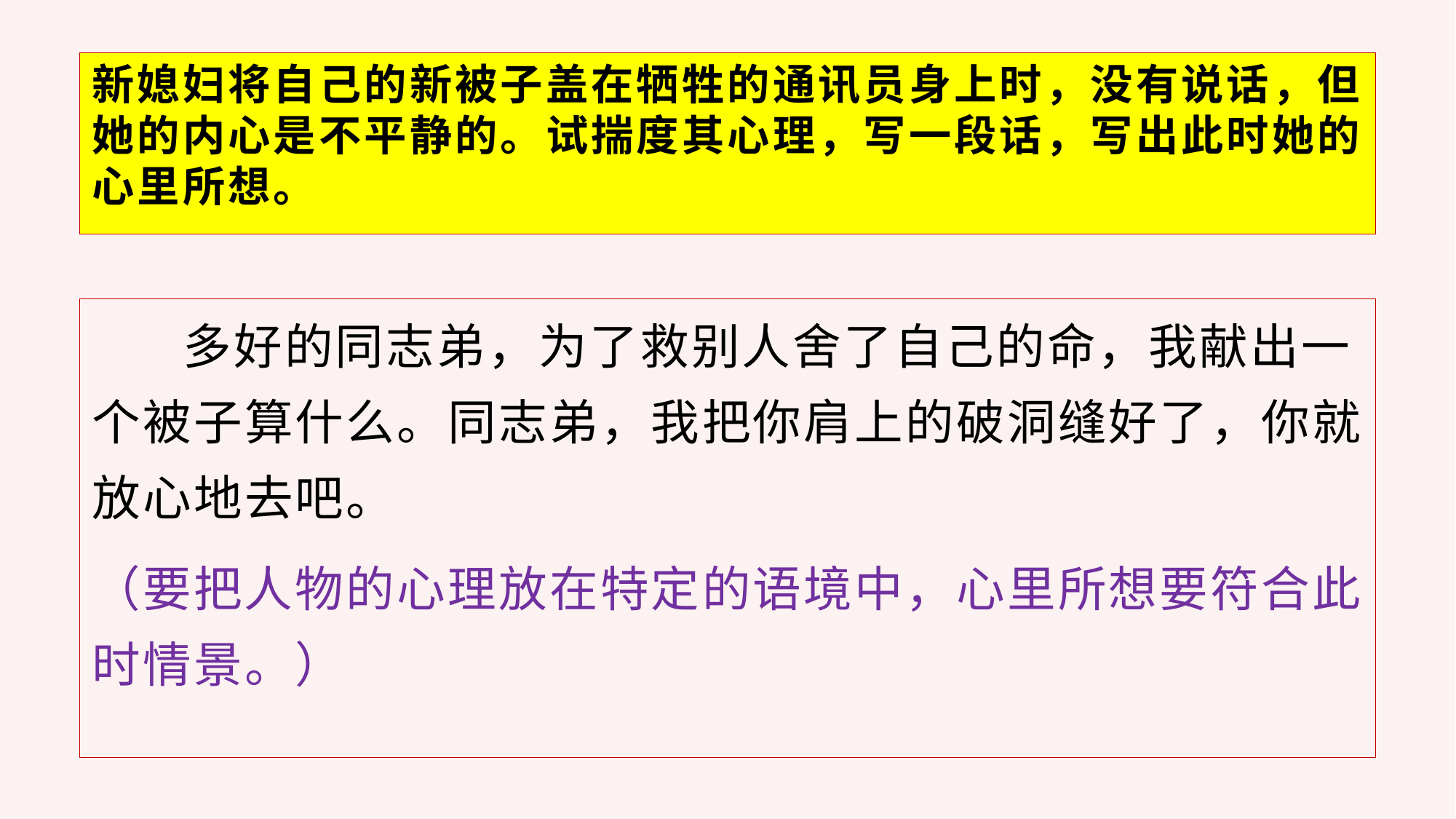

# 新媳妇将自己的新被子盖在牺牲的通讯员身上时，没有说话，但她的内心是不平静的。试揣度其心理，写一段话，写出此时她的心里所想。
      多好的同志弟，为了救别人舍了自己的命，我献出一个被子算什么。同志弟，我把你肩上的破洞缝好了，你就放心地去吧。
（要把人物的心理放在特定的语境中，心里所想要符合此时情景。）